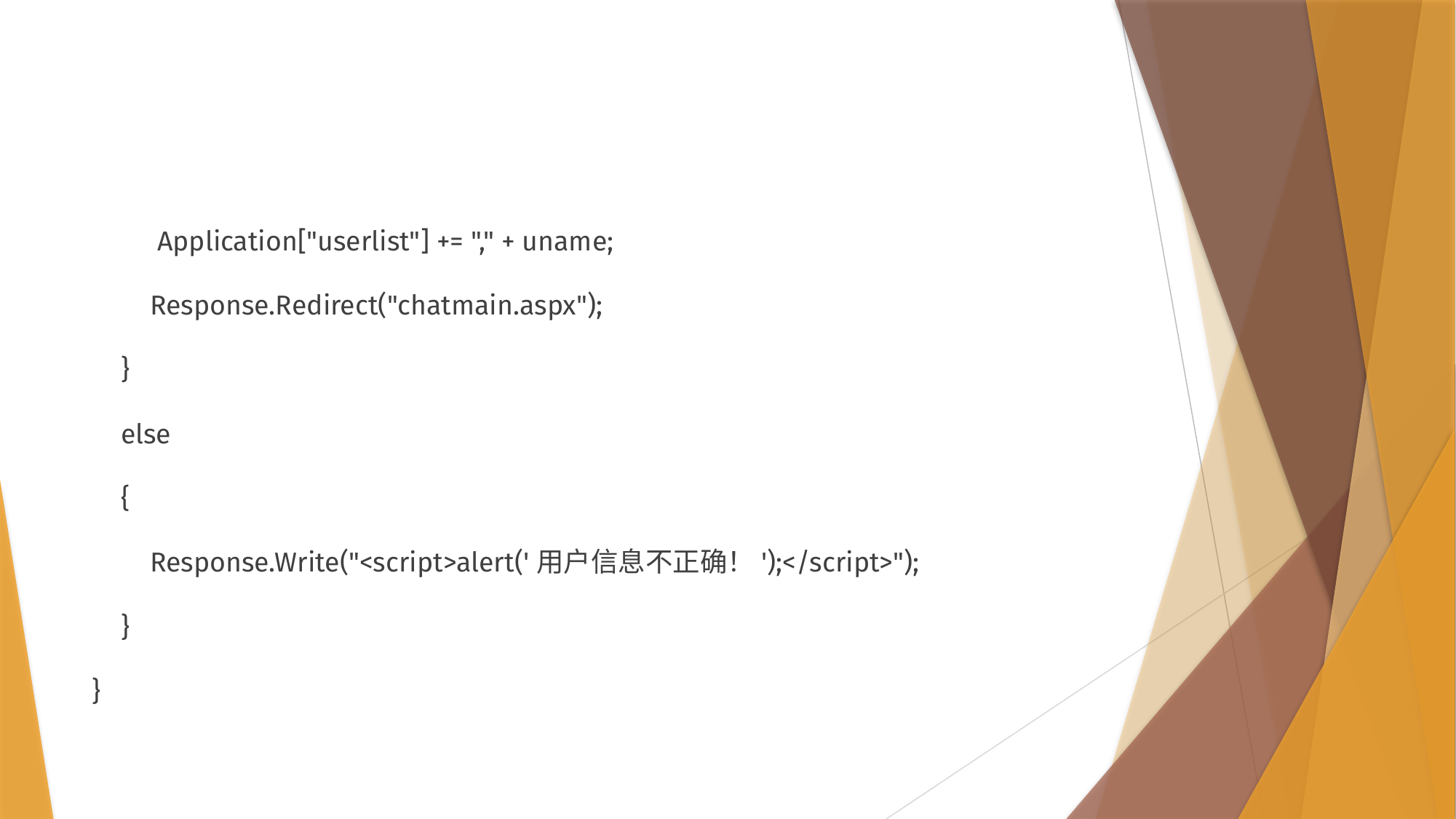

#
         Application["userlist"] += "," + uname;
        Response.Redirect("chatmain.aspx");
    }
    else
    {
        Response.Write("<script>alert('用户信息不正确！');</script>");
    }
}